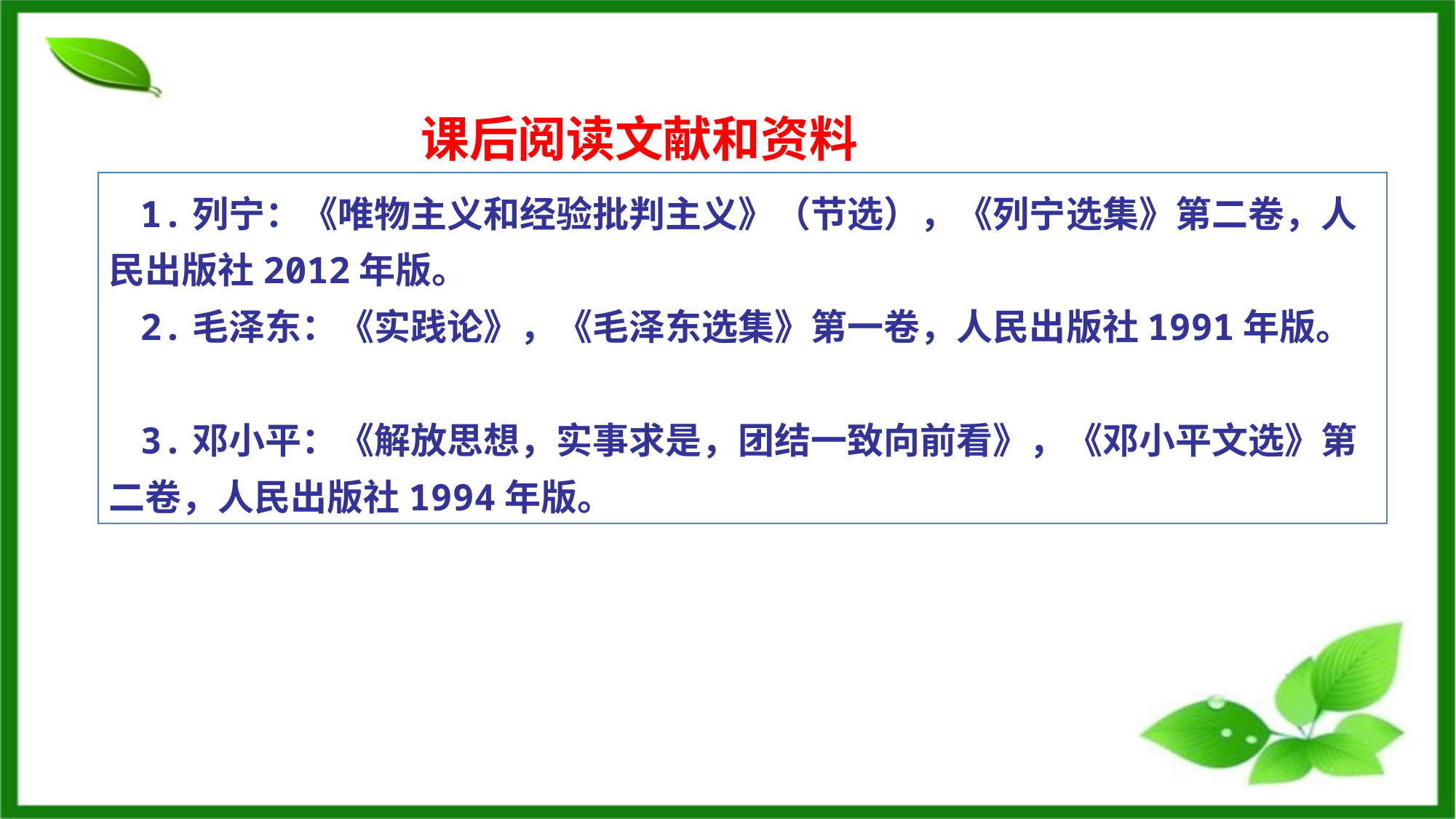

课后阅读文献和资料

1.列宁：《唯物主义和经验批判主义》（节选），《列宁选集》第二卷，人民出版社2012年版。
2.毛泽东：《实践论》，《毛泽东选集》第一卷，人民出版社1991年版。
3.邓小平：《解放思想，实事求是，团结一致向前看》，《邓小平文选》第二卷，人民出版社1994年版。